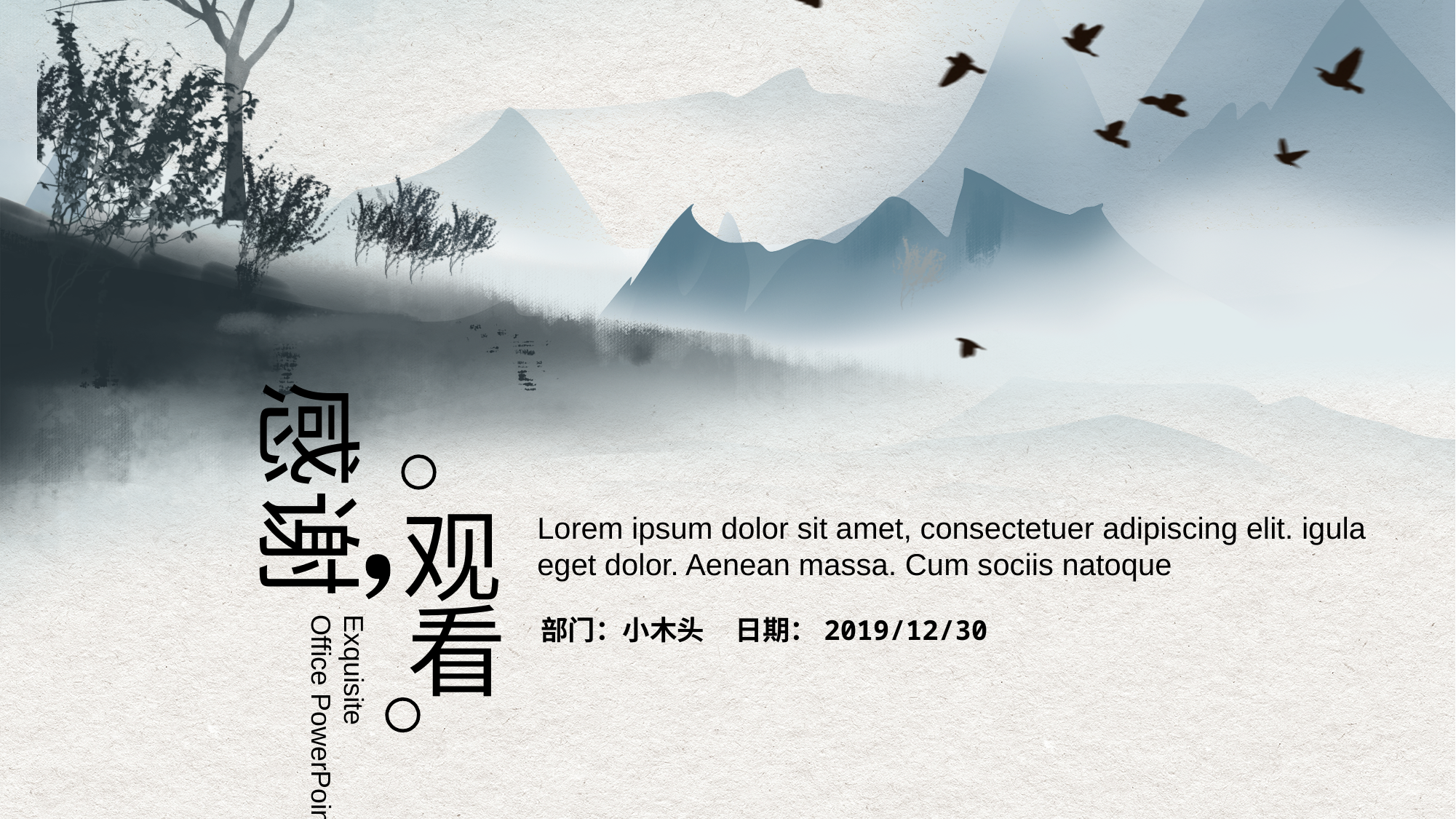

感谢

观
Lorem ipsum dolor sit amet, consectetuer adipiscing elit. igula
eget dolor. Aenean massa. Cum sociis natoque

看
部门：小木头     日期：2019/12/30
Exquisite
Office PowerPoint